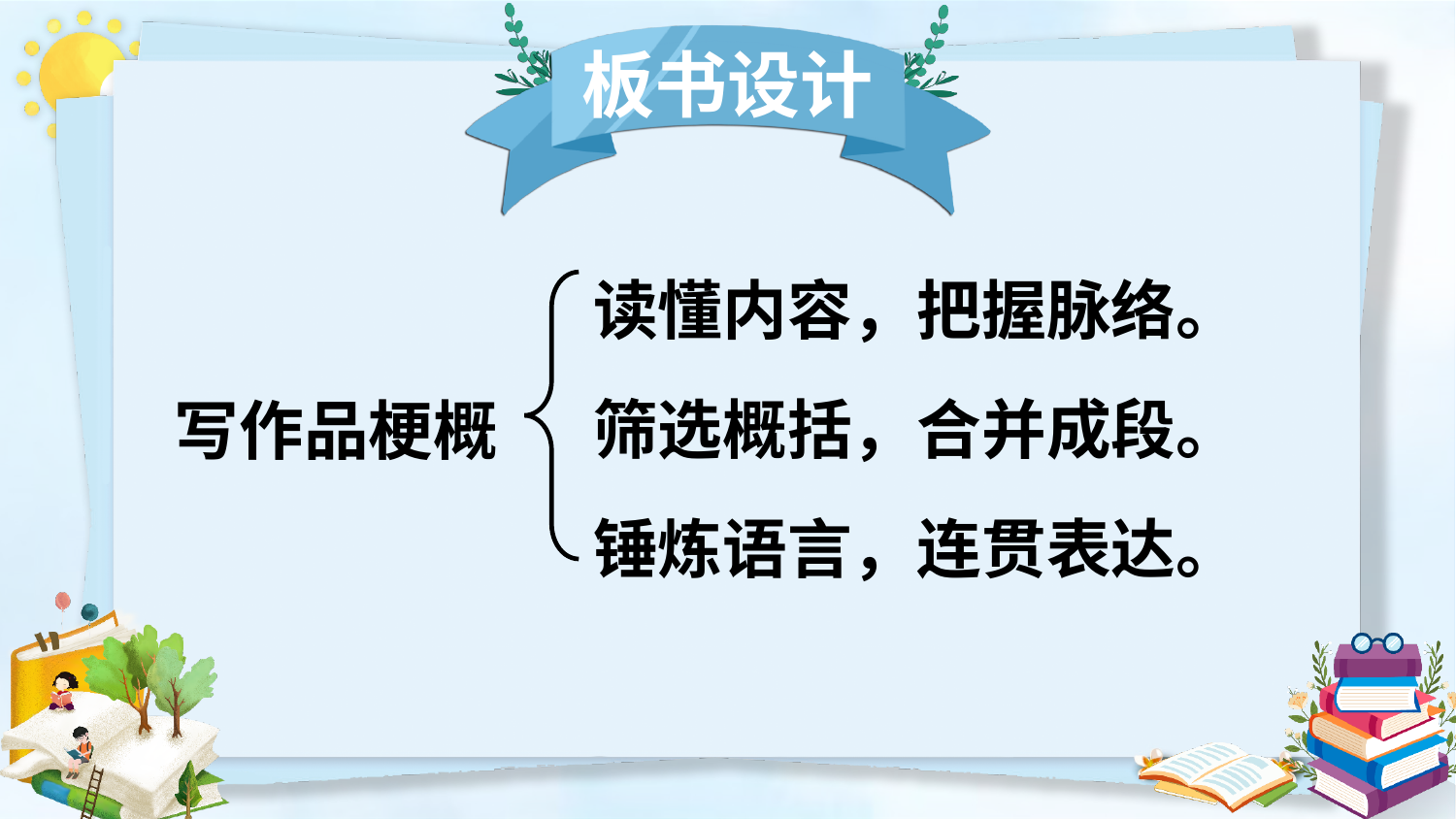

板书设计
读懂内容，把握脉络。

筛选概括，合并成段。
写作品梗概
锤炼语言，连贯表达。